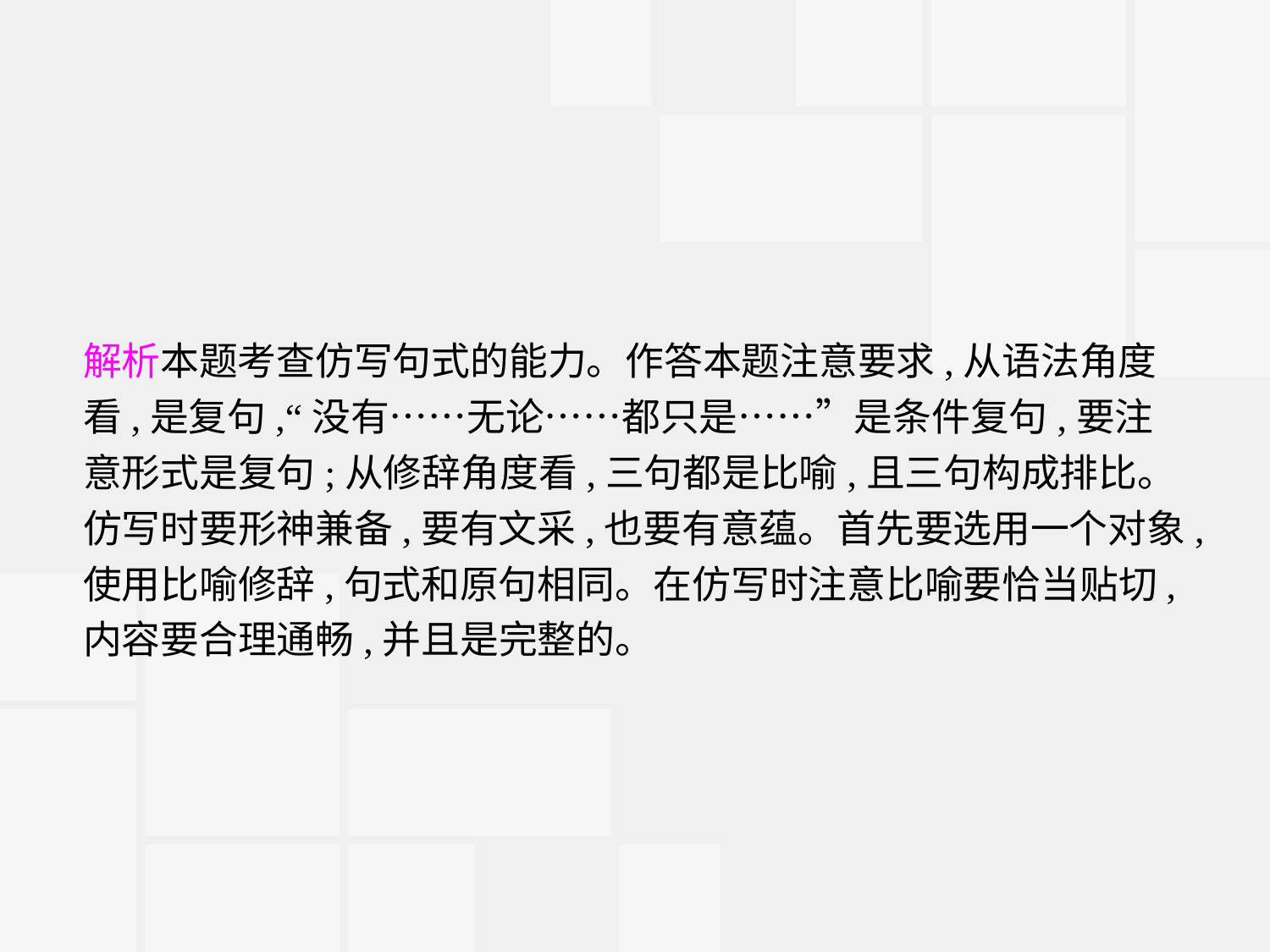

解析本题考查仿写句式的能力。作答本题注意要求,从语法角度看,是复句,“没有……无论……都只是……”是条件复句,要注意形式是复句;从修辞角度看,三句都是比喻,且三句构成排比。仿写时要形神兼备,要有文采,也要有意蕴。首先要选用一个对象,使用比喻修辞,句式和原句相同。在仿写时注意比喻要恰当贴切,内容要合理通畅,并且是完整的。